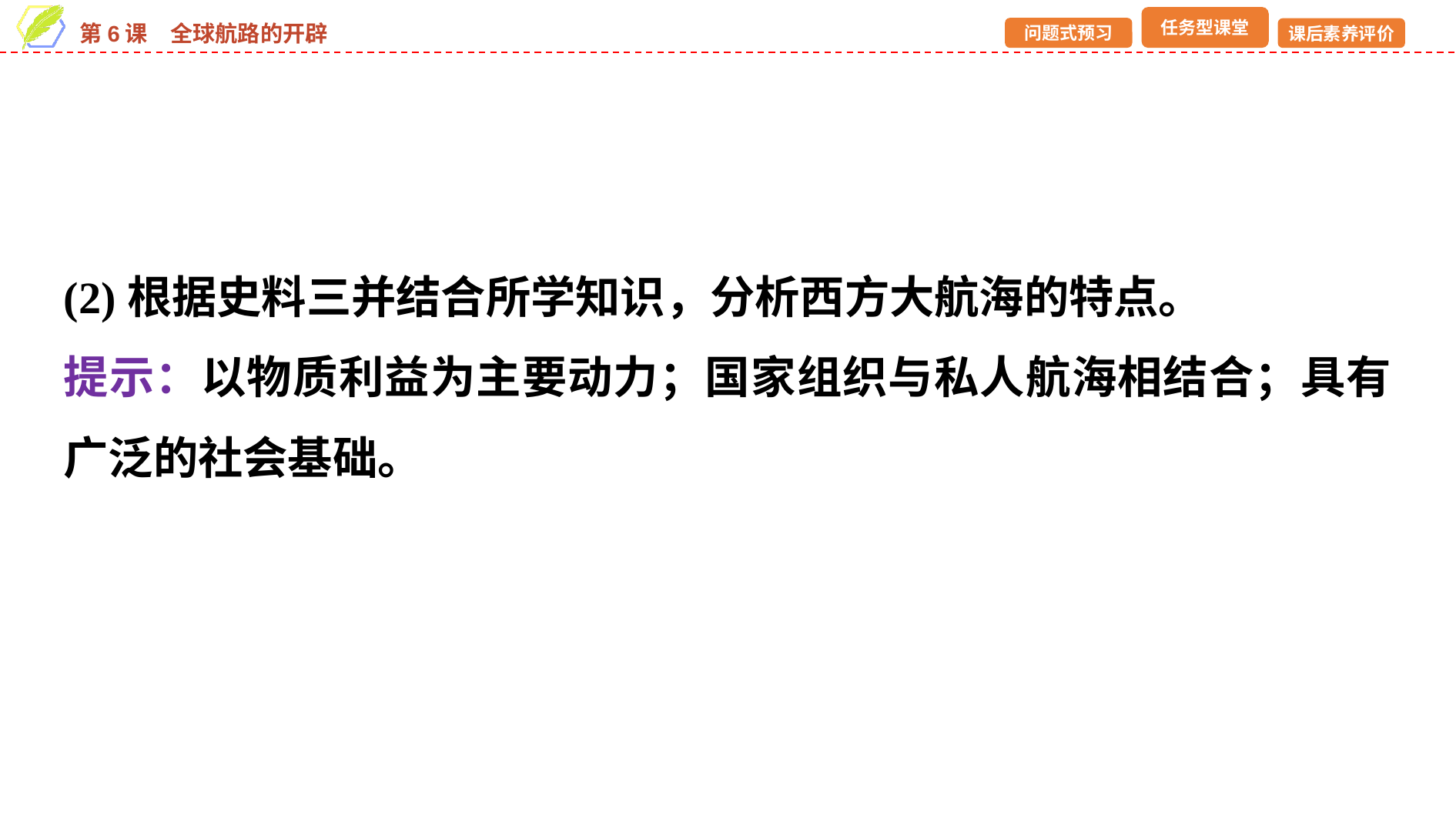

(2)根据史料三并结合所学知识，分析西方大航海的特点。
提示：以物质利益为主要动力；国家组织与私人航海相结合；具有广泛的社会基础。